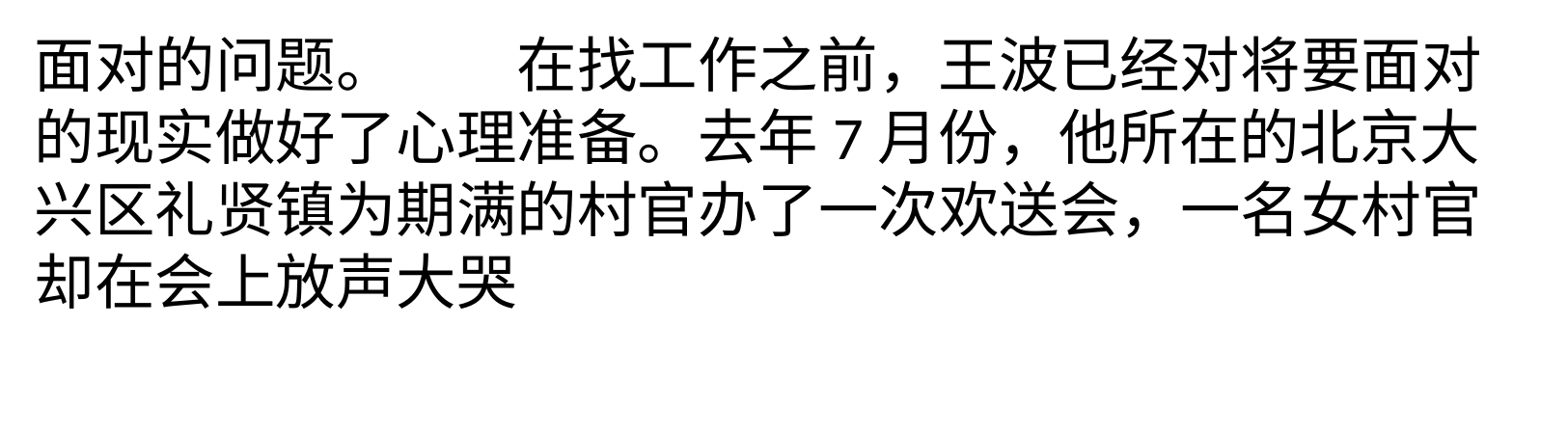

面对的问题。　　在找工作之前，王波已经对将要面对的现实做好了心理准备。去年7月份，他所在的北京大兴区礼贤镇为期满的村官办了一次欢送会，一名女村官却在会上放声大哭